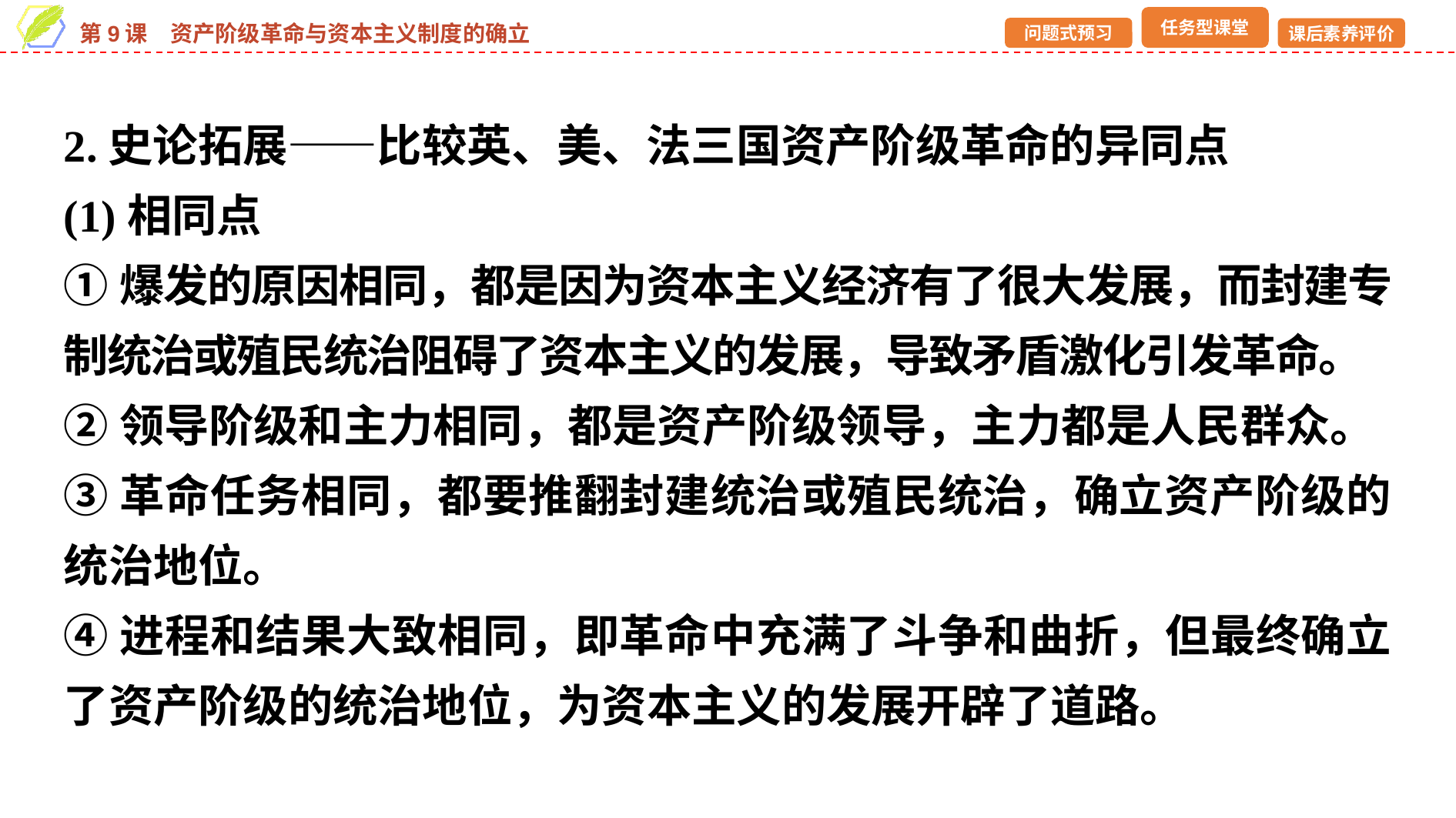

2.史论拓展——比较英、美、法三国资产阶级革命的异同点
(1)相同点
①爆发的原因相同，都是因为资本主义经济有了很大发展，而封建专制统治或殖民统治阻碍了资本主义的发展，导致矛盾激化引发革命。
②领导阶级和主力相同，都是资产阶级领导，主力都是人民群众。
③革命任务相同，都要推翻封建统治或殖民统治，确立资产阶级的统治地位。
④进程和结果大致相同，即革命中充满了斗争和曲折，但最终确立了资产阶级的统治地位，为资本主义的发展开辟了道路。